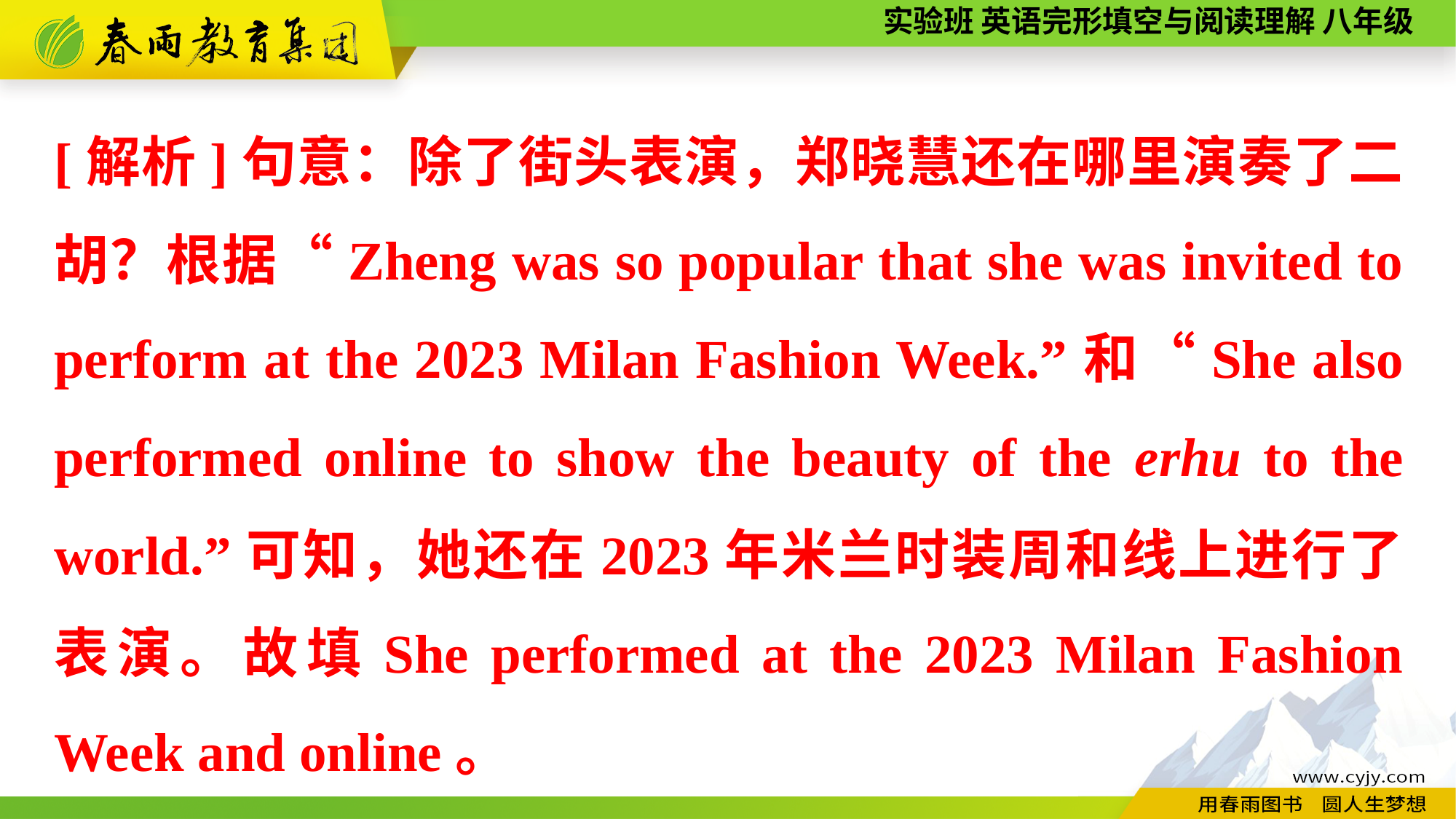

[解析]句意：除了街头表演，郑晓慧还在哪里演奏了二胡？根据“Zheng was so popular that she was invited to perform at the 2023 Milan Fashion Week.”和“She also performed online to show the beauty of the erhu to the world.”可知，她还在2023年米兰时装周和线上进行了表演。故填She performed at the 2023 Milan Fashion Week and online。